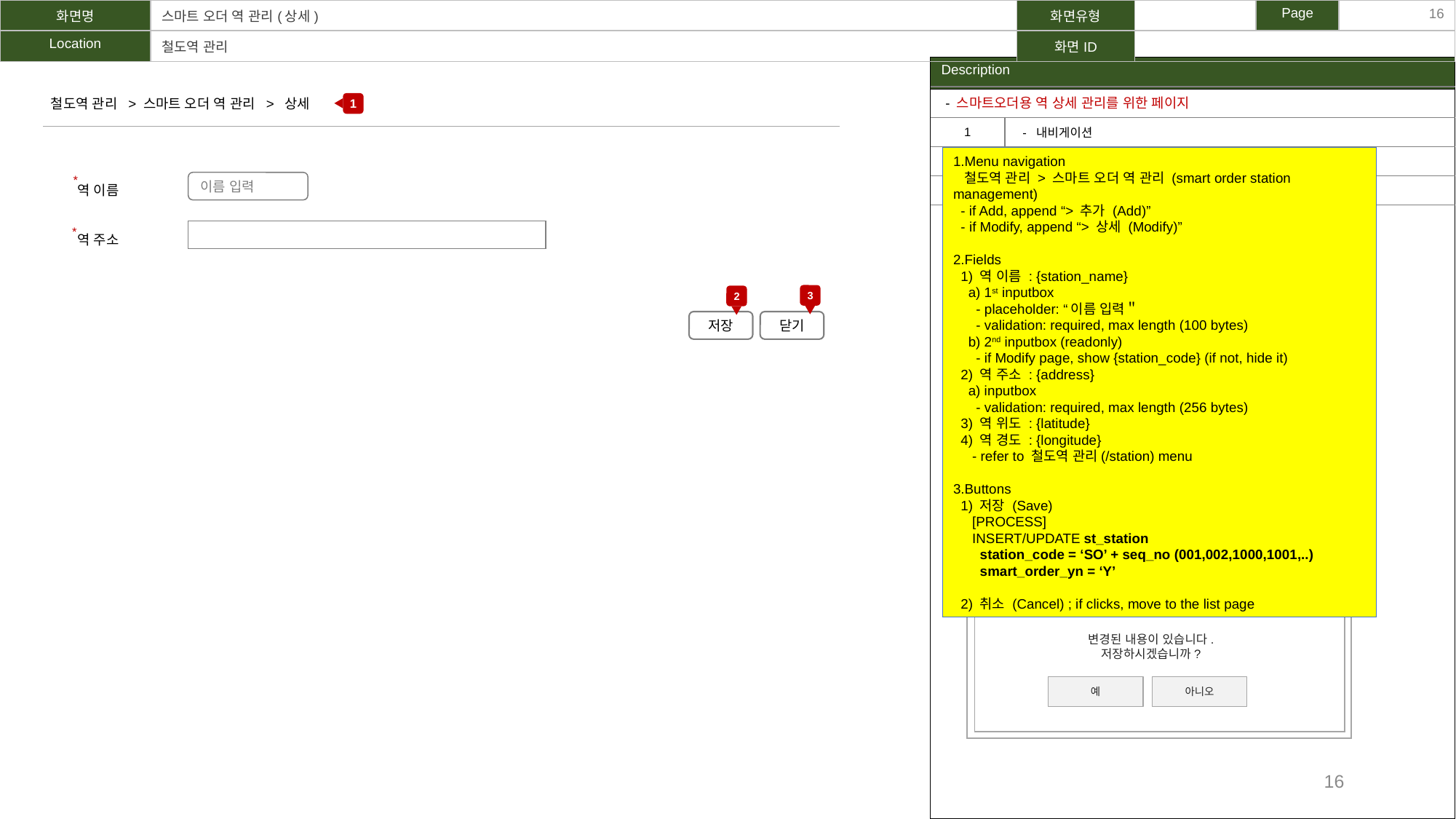

| 화면명 | 스마트 오더 역 관리(상세) | 화면유형 |  | Page |  |
| --- | --- | --- | --- | --- | --- |
| Location | 철도역 관리 | 화면ID |  |  |  |
16
| Description |
| --- |
|  |
| - 스마트오더용 역 상세 관리를 위한 페이지 |  |
| --- | --- |
| 1 | - 내비게이션 |
| 2 | - 저장 |
| 3 | - 닫기 \*변경된 내용이 있을 시, 팝업 |
1

철도역 관리  > 스마트 오더 역 관리  >  상세
1.Menu navigation
  철도역 관리 > 스마트 오더 역 관리 (smart order station management)
  - if Add, append “> 추가 (Add)”
  - if Modify, append “> 상세 (Modify)”

2.Fields
  1) 역 이름 : {station_name}
    a) 1st inputbox
      - placeholder: “이름 입력＂
      - validation: required, max length (100 bytes)
    b) 2nd inputbox (readonly)
      - if Modify page, show {station_code} (if not, hide it)
  2) 역 주소 : {address}
    a) inputbox
      - validation: required, max length (256 bytes)
  3) 역 위도 : {latitude}
  4) 역 경도 : {longitude}
     - refer to 철도역 관리(/station) menu

3.Buttons
  1) 저장 (Save)
     [PROCESS]
     INSERT/UPDATE st_station
       station_code = ‘SO’ + seq_no (001,002,1000,1001,..)
       smart_order_yn = ‘Y’
  2) 취소 (Cancel) ; if clicks, move to the list page
*
역 이름

역 주소

이름 입력
*

- 상세 정보 중 *은 필수 정보
3

2

저장
닫기
2-1

알림

저장하시겠습니까?
아니오
예
3-1

알림

변경된 내용이 있습니다.
저장하시겠습니까?
아니오
예
16